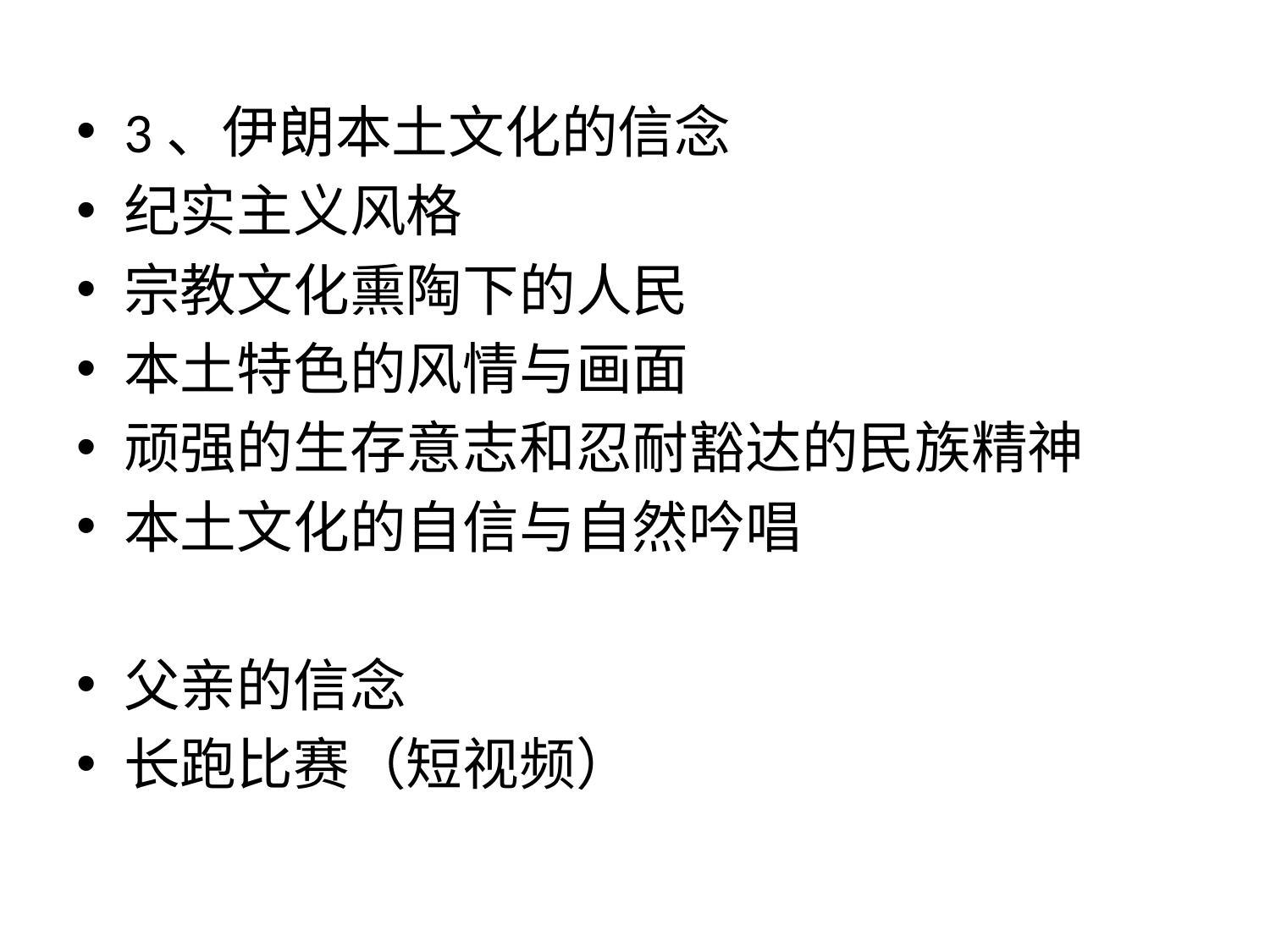

3、伊朗本土文化的信念
纪实主义风格
宗教文化熏陶下的人民
本土特色的风情与画面
顽强的生存意志和忍耐豁达的民族精神
本土文化的自信与自然吟唱

父亲的信念
长跑比赛（短视频）